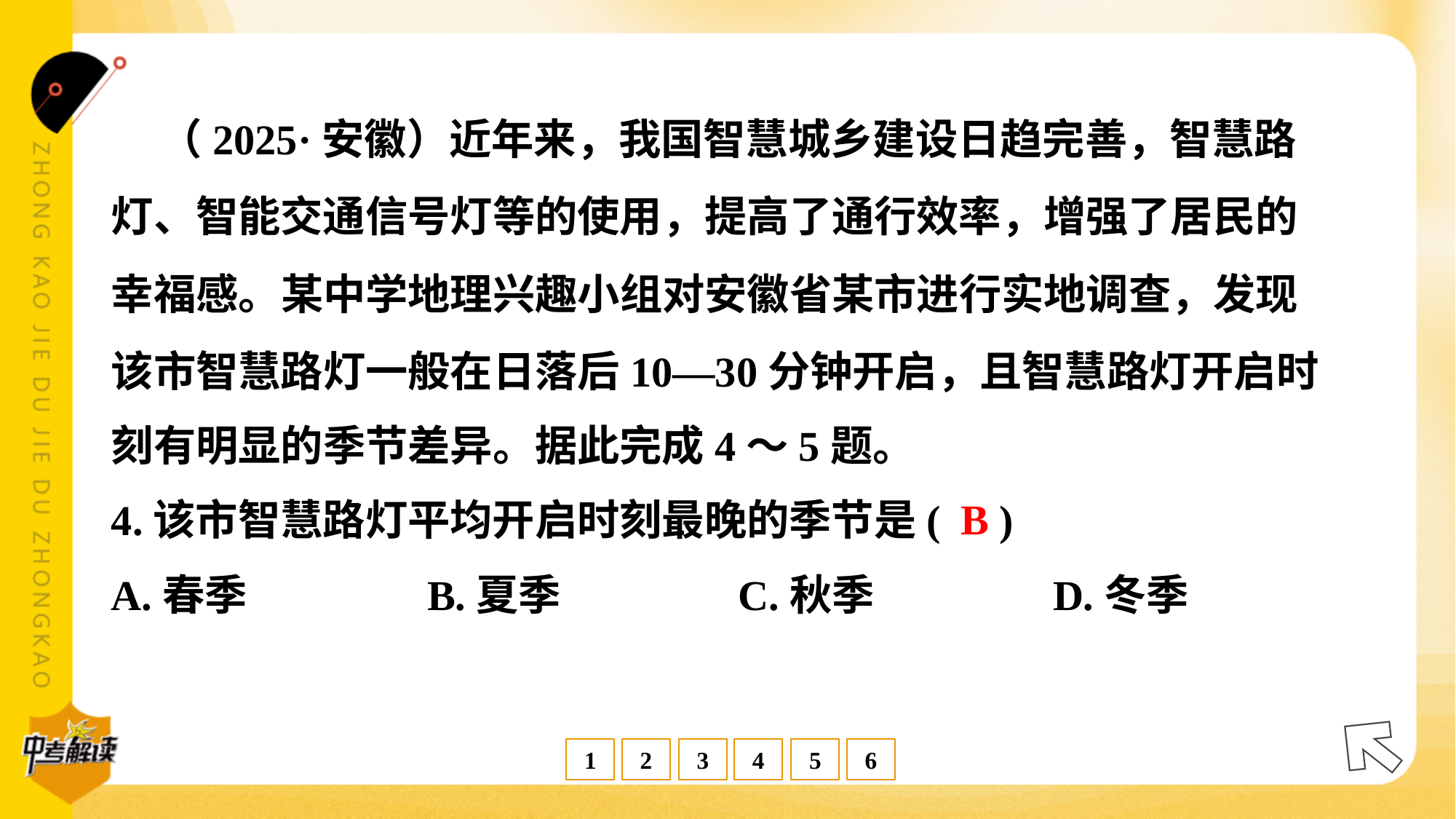

（2025·安徽）近年来，我国智慧城乡建设日趋完善，智慧路
灯、智能交通信号灯等的使用，提高了通行效率，增强了居民的
幸福感。某中学地理兴趣小组对安徽省某市进行实地调查，发现
该市智慧路灯一般在日落后10—30分钟开启，且智慧路灯开启时
刻有明显的季节差异。据此完成4～5题。
B
4.该市智慧路灯平均开启时刻最晚的季节是(     )
A.春季	B.夏季	C.秋季	D.冬季